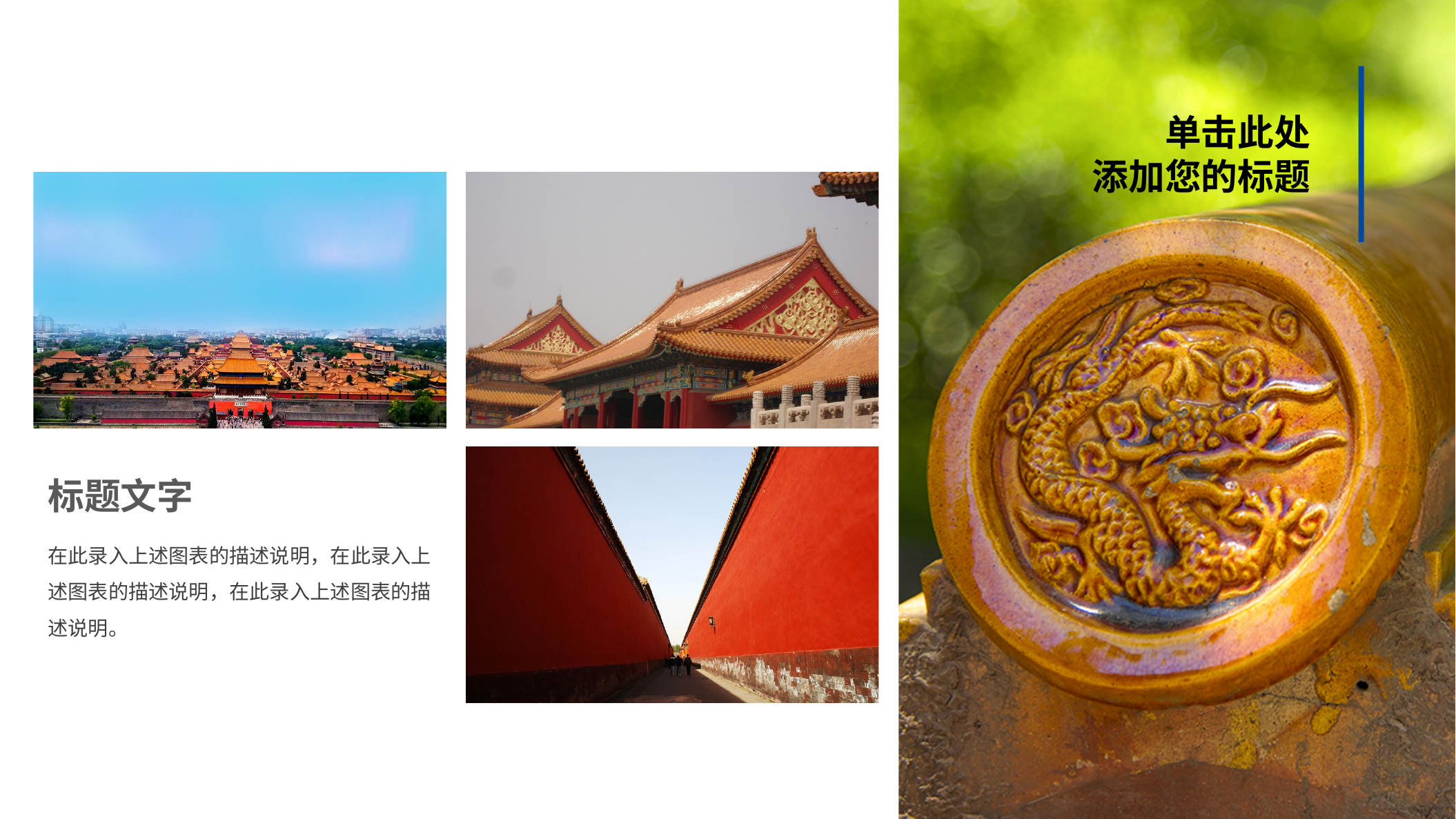

单击此处
添加您的标题

标题文字
在此录入上述图表的描述说明，在此录入上述图表的描述说明，在此录入上述图表的描述说明。